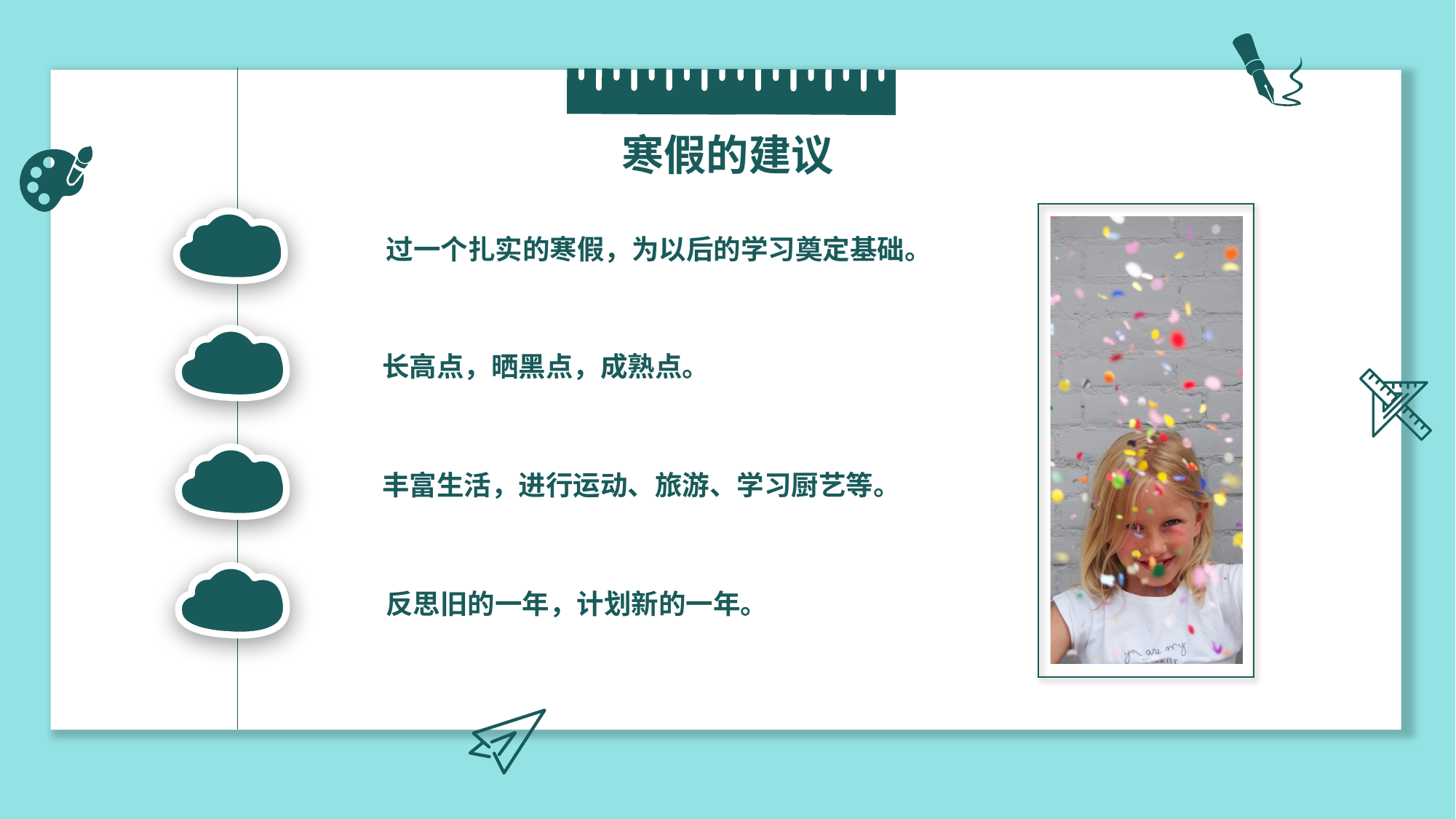

寒假的建议

过一个扎实的寒假，为以后的学习奠定基础。

长高点，晒黑点，成熟点。

丰富生活，进行运动、旅游、学习厨艺等。

反思旧的一年，计划新的一年。